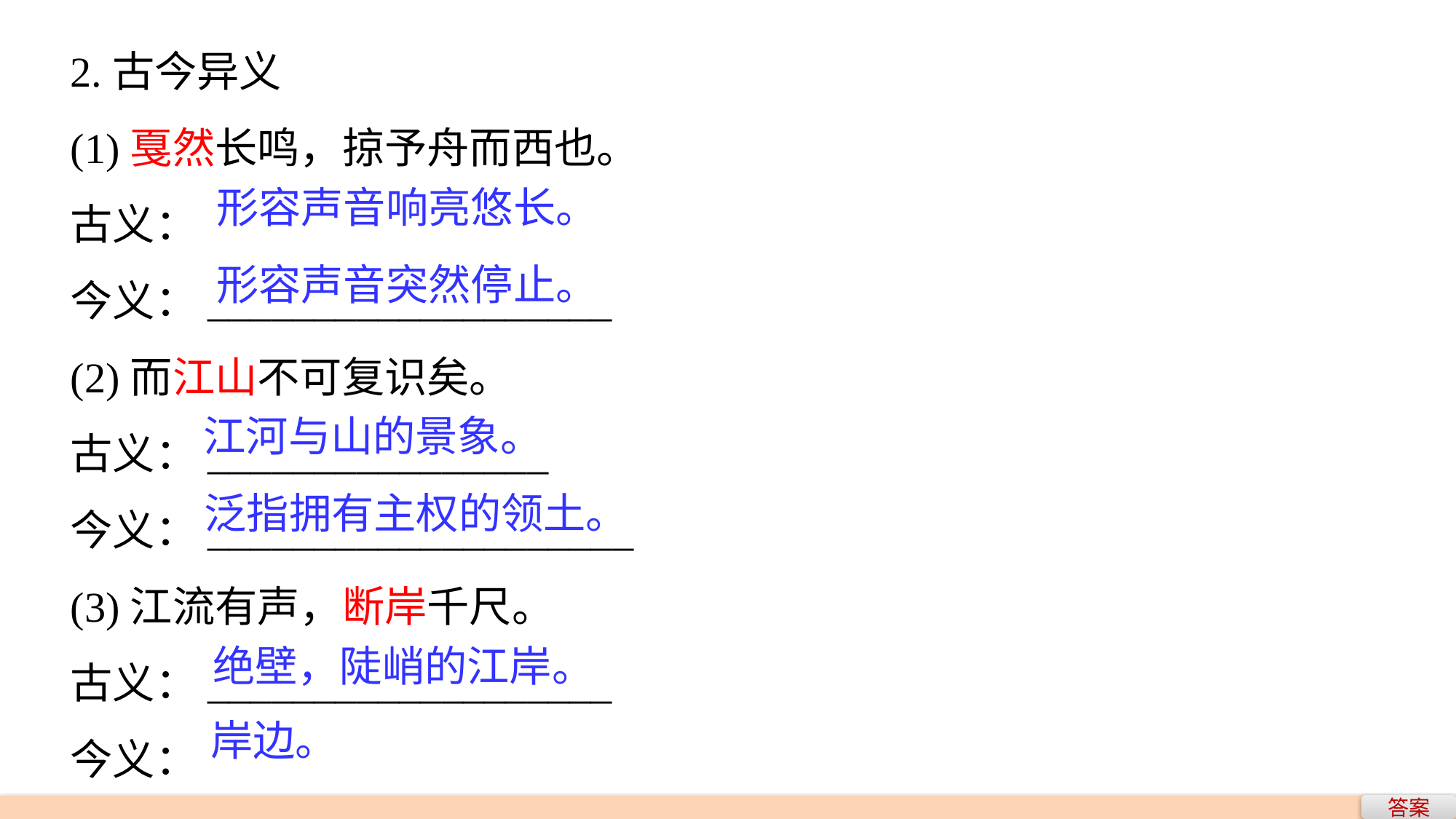

2.古今异义
(1)戛然长鸣，掠予舟而西也。
古义：
今义：___________________
(2)而江山不可复识矣。
古义：________________
今义：____________________
(3)江流有声，断岸千尺。
古义：___________________
今义：
形容声音响亮悠长。
形容声音突然停止。
江河与山的景象。
泛指拥有主权的领土。
绝壁，陡峭的江岸。
岸边。
答案